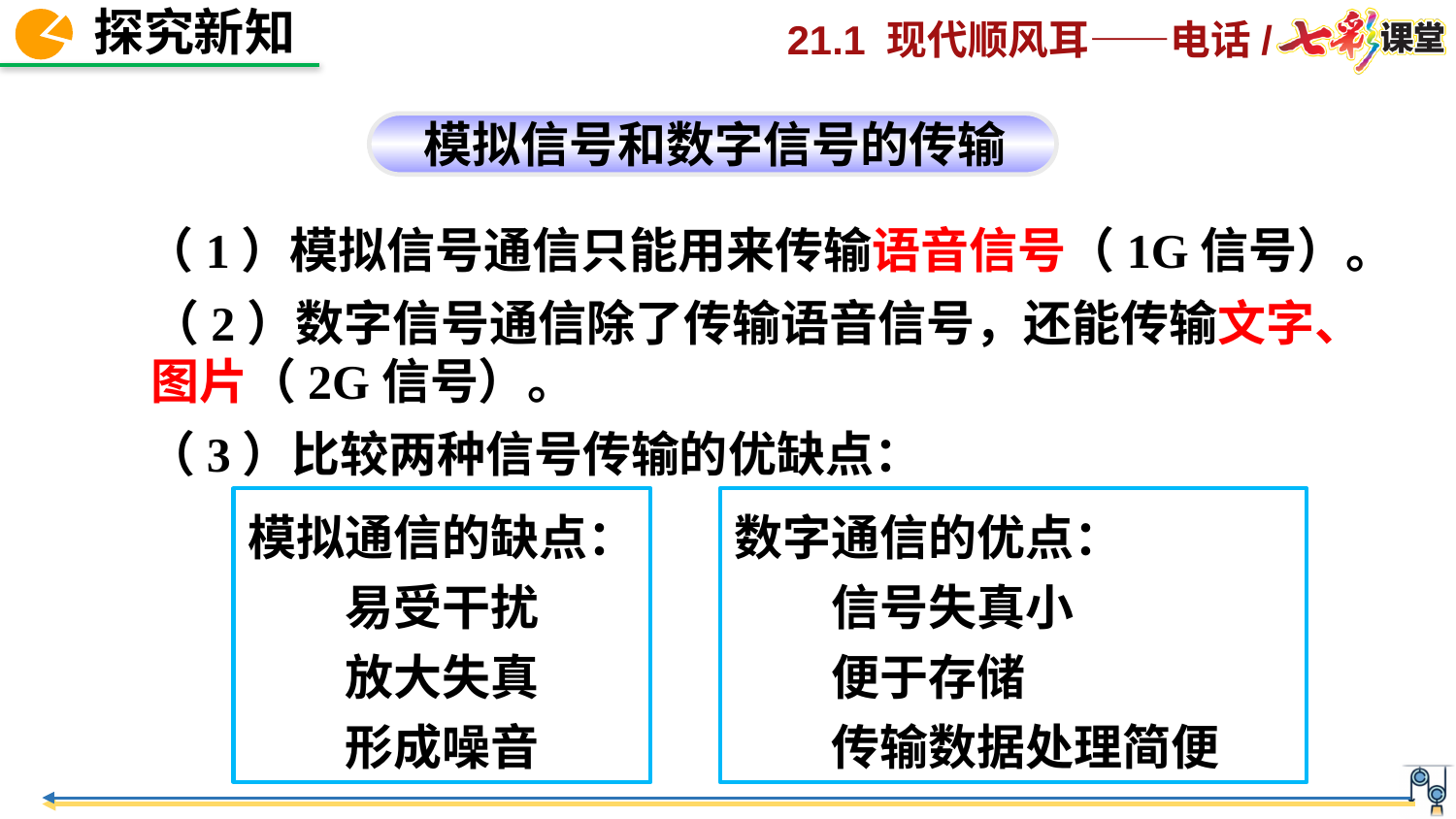

模拟信号和数字信号的传输

　　（1）模拟信号通信只能用来传输语音信号（1G信号）。
（2）数字信号通信除了传输语音信号，还能传输文字、图片（2G信号）。
　　（3）比较两种信号传输的优缺点：
数字通信的优点：
　　信号失真小
　　便于存储
　　传输数据处理简便
模拟通信的缺点：
　　易受干扰
　　放大失真
　　形成噪音